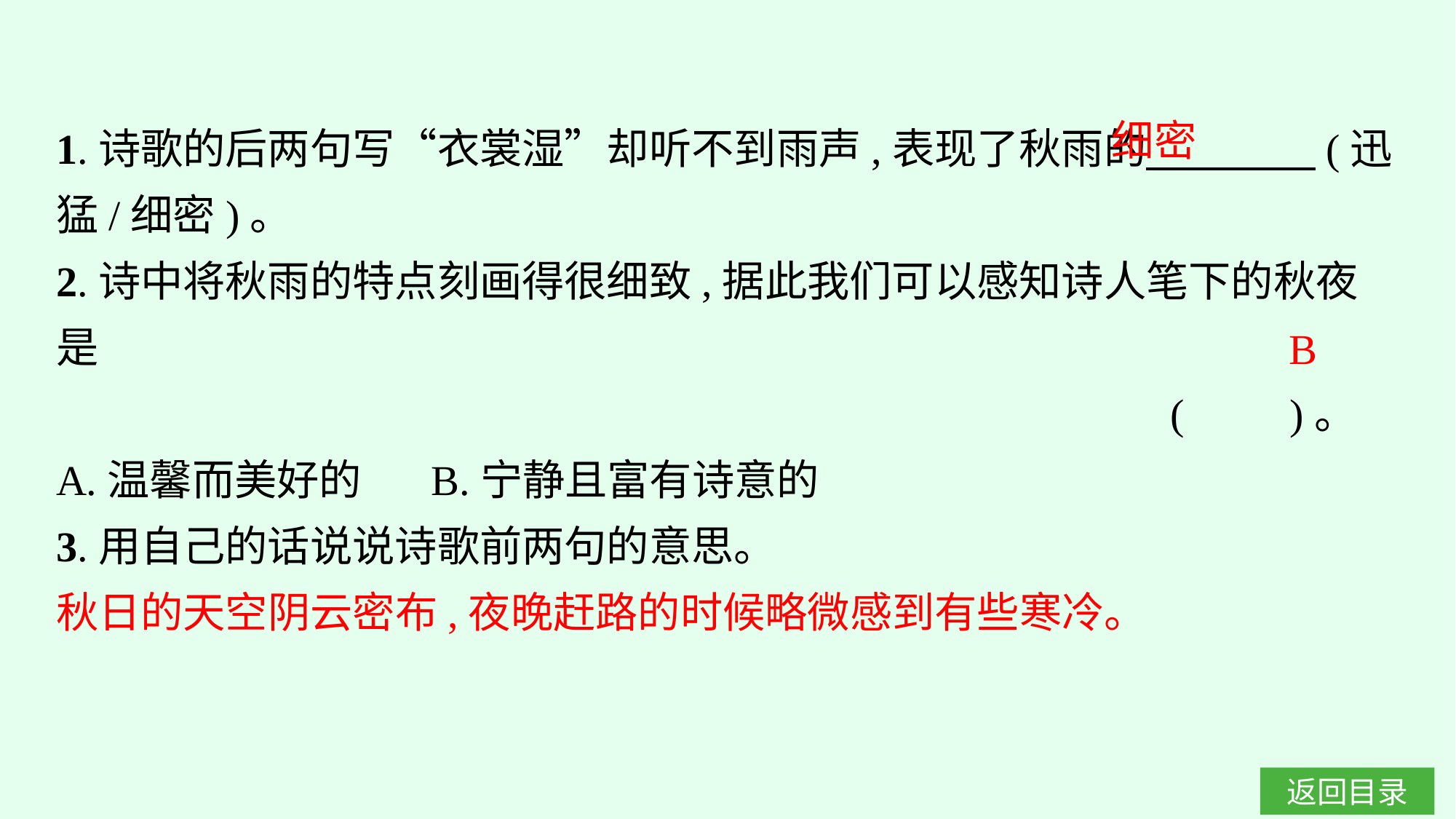

1.诗歌的后两句写“衣裳湿”却听不到雨声,表现了秋雨的　　　　(迅猛/细密)。
2.诗中将秋雨的特点刻画得很细致,据此我们可以感知诗人笔下的秋夜是
(　　)。
A.温馨而美好的	B.宁静且富有诗意的
3.用自己的话说说诗歌前两句的意思。
秋日的天空阴云密布,夜晚赶路的时候略微感到有些寒冷。
细密
B